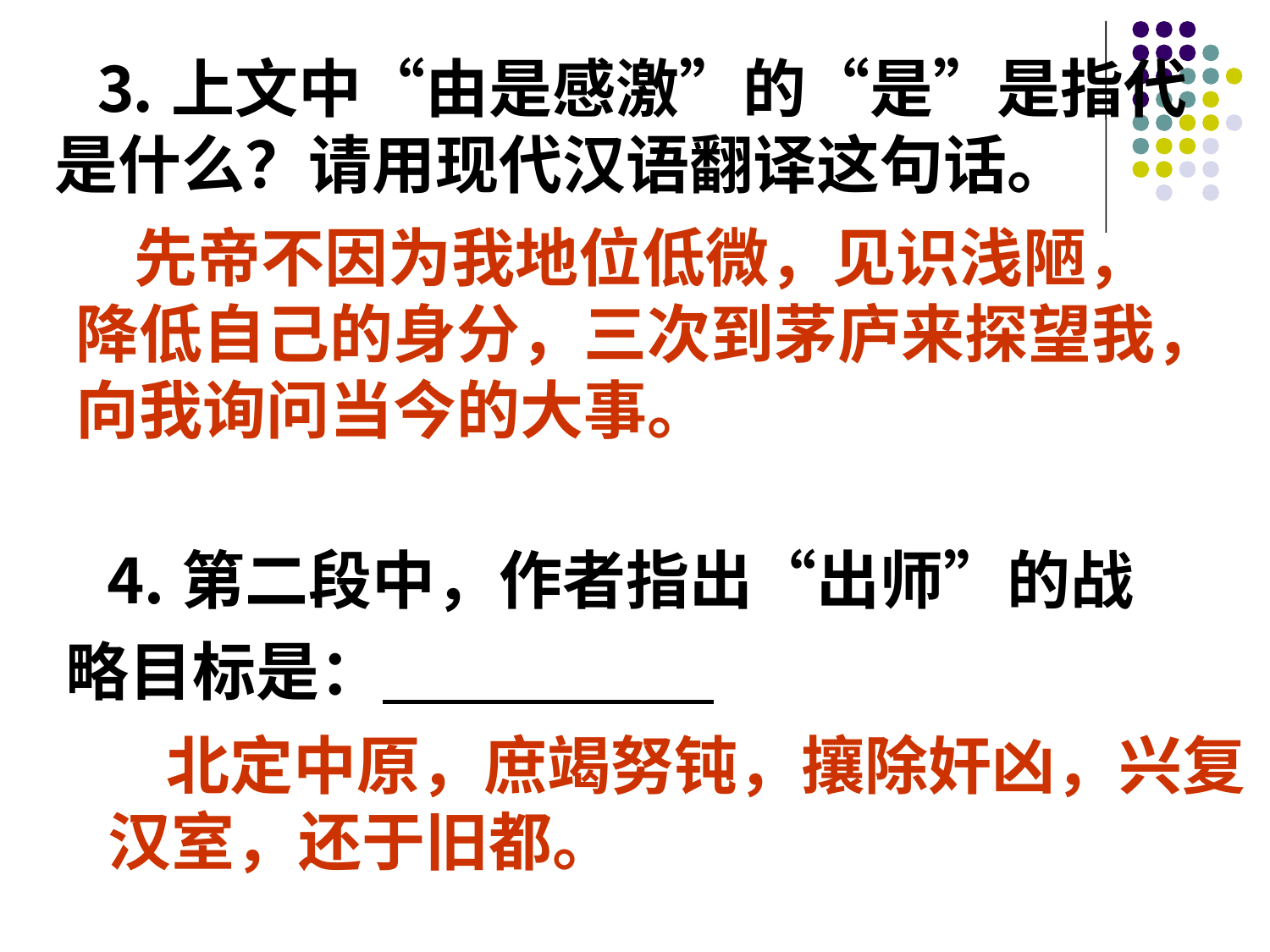

⒊上文中“由是感激”的“是”是指代是什么？请用现代汉语翻译这句话。
   先帝不因为我地位低微，见识浅陋，降低自己的身分，三次到茅庐来探望我，向我询问当今的大事。
⒋第二段中，作者指出“出师”的战略目标是：
   北定中原，庶竭努钝，攘除奸凶，兴复汉室，还于旧都。